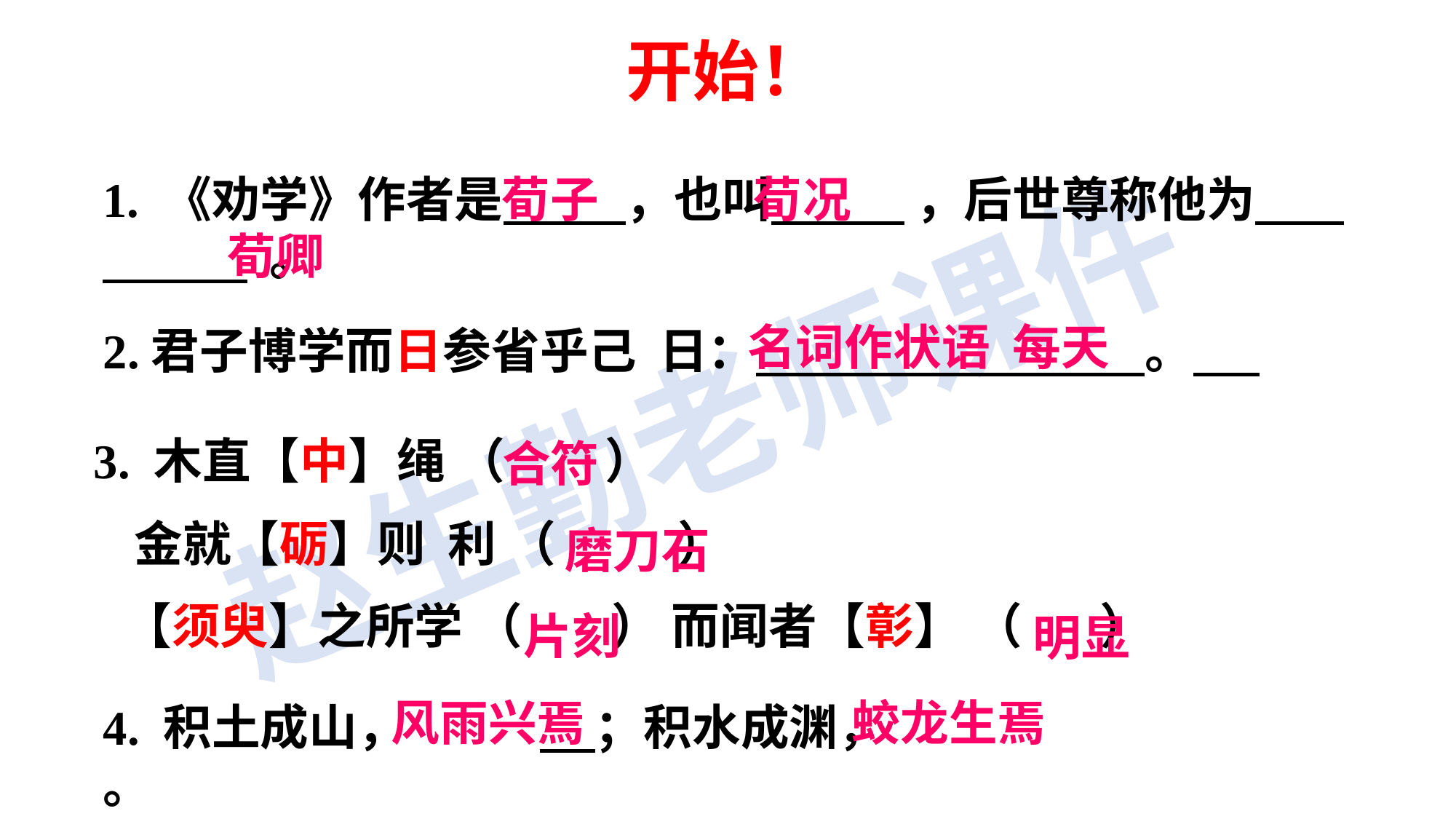

开始！
1. 《劝学》作者是           ，也叫             ，后世尊称他为                        。
荀子              荀况
荀卿
名词作状语  每天
2.君子博学而日参省乎己  日：                                   。

    3. 木直【中】绳 （         ）
       金就【砺】则  利 （           ）
      【须臾】之所学 （        ） 而闻者【彰】 （       ）
合符
磨刀石

片刻
明显
风雨兴焉                        蛟龙生焉
4. 积土成山，		     ；积水成渊，		。